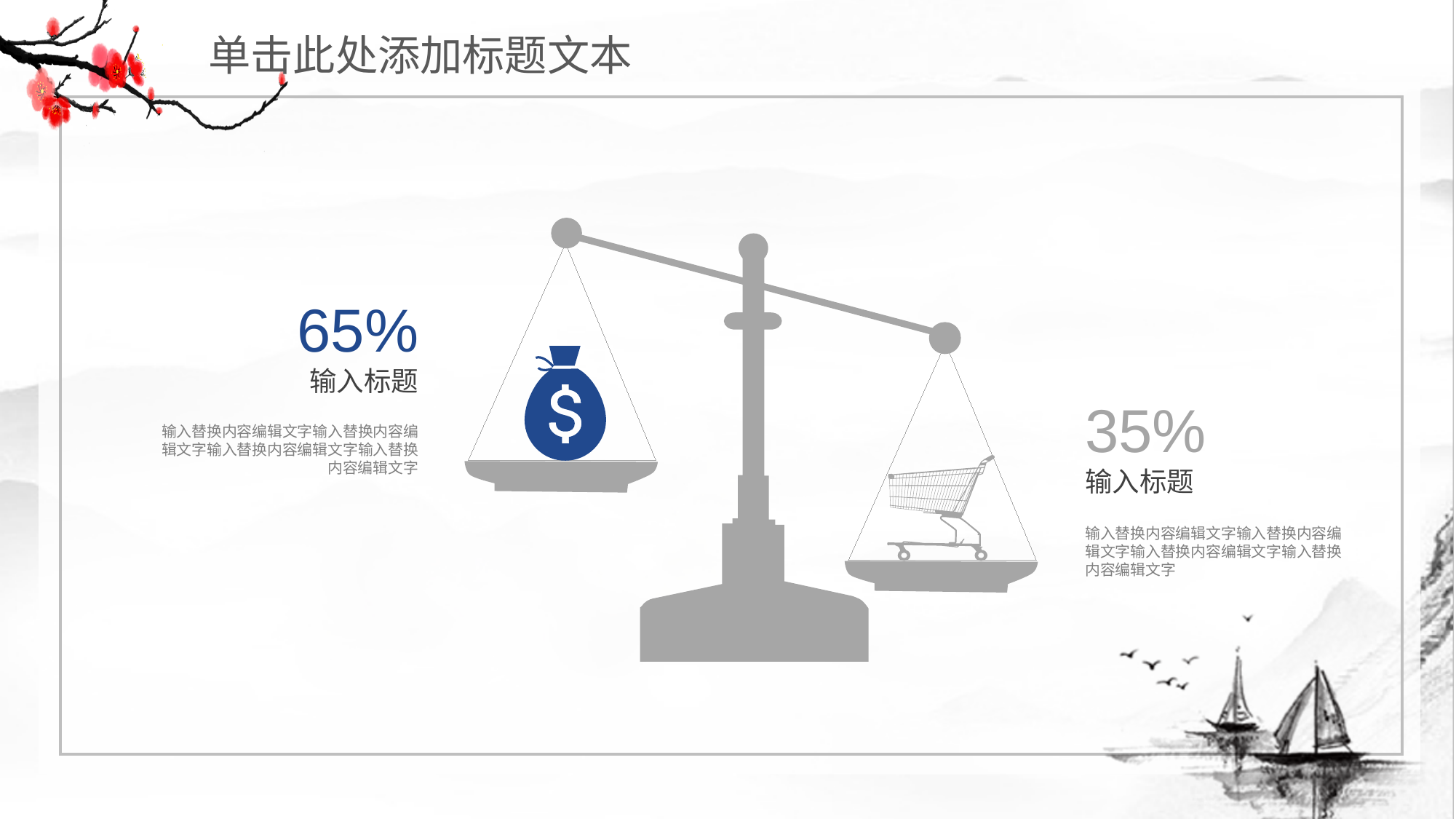

单击此处添加标题文本
e7d195523061f1c0cef09ac28eaae964ec9988a5cce77c8b8C1E4685C6E6B40CD7615480512384A61EE159C6FE0045D14B61E85D0A95589D558B81FFC809322ACC20DC2254D928200A3EA0841B8B1814961BE795024DFDEF45878460D5EEC04B3DB4C246007153409DEDE37CA726A66AF19B77CE744E11CADCFB09B3408DEC1F688348922E38CCEE

65%
输入标题
35%
输入标题
输入替换内容编辑文字输入替换内容编辑文字输入替换内容编辑文字输入替换内容编辑文字
输入替换内容编辑文字输入替换内容编辑文字输入替换内容编辑文字输入替换内容编辑文字